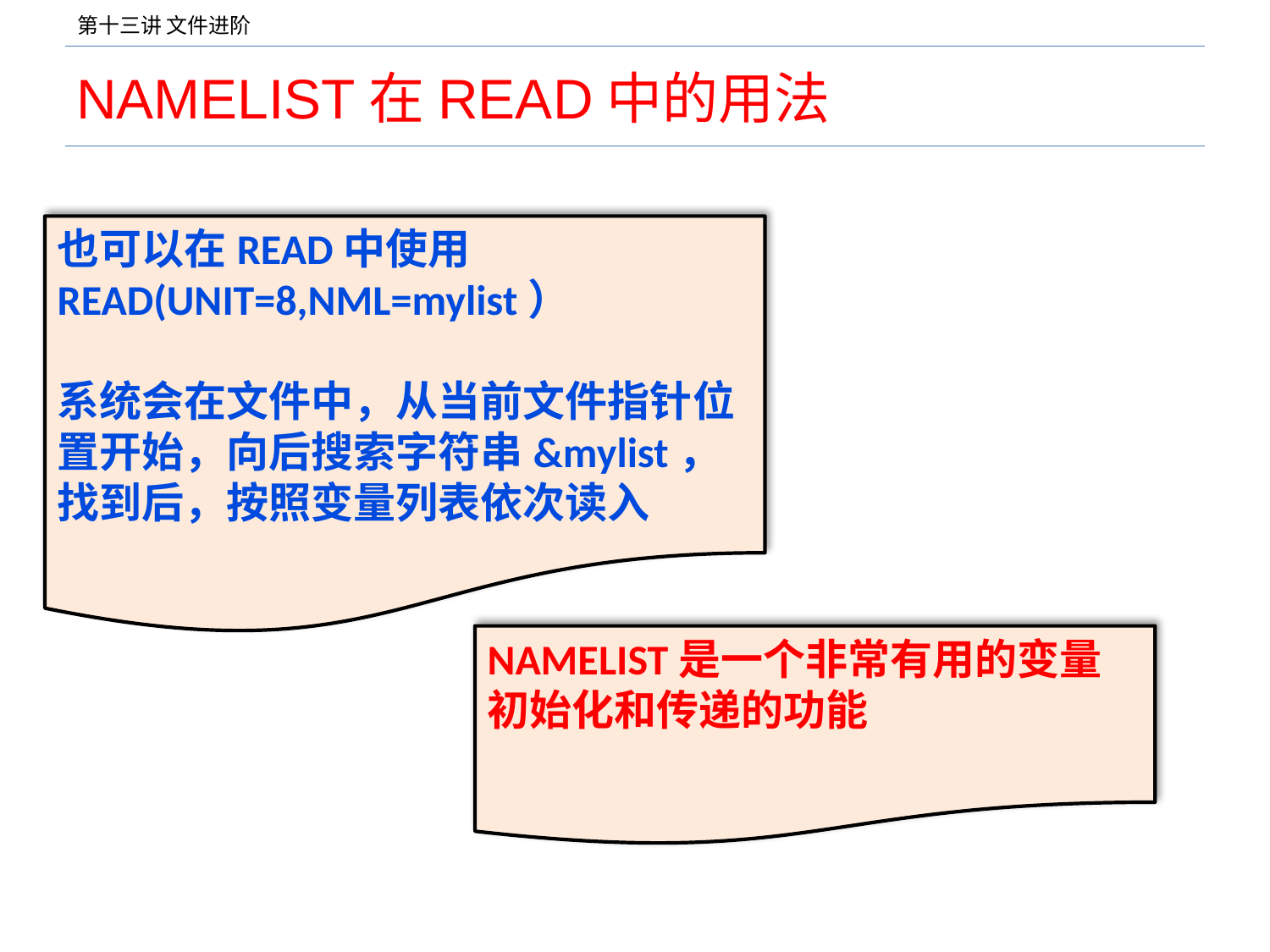

# NAMELIST在READ中的用法
也可以在READ中使用
READ(UNIT=8,NML=mylist）

系统会在文件中，从当前文件指针位置开始，向后搜索字符串&mylist，找到后，按照变量列表依次读入
NAMELIST是一个非常有用的变量初始化和传递的功能